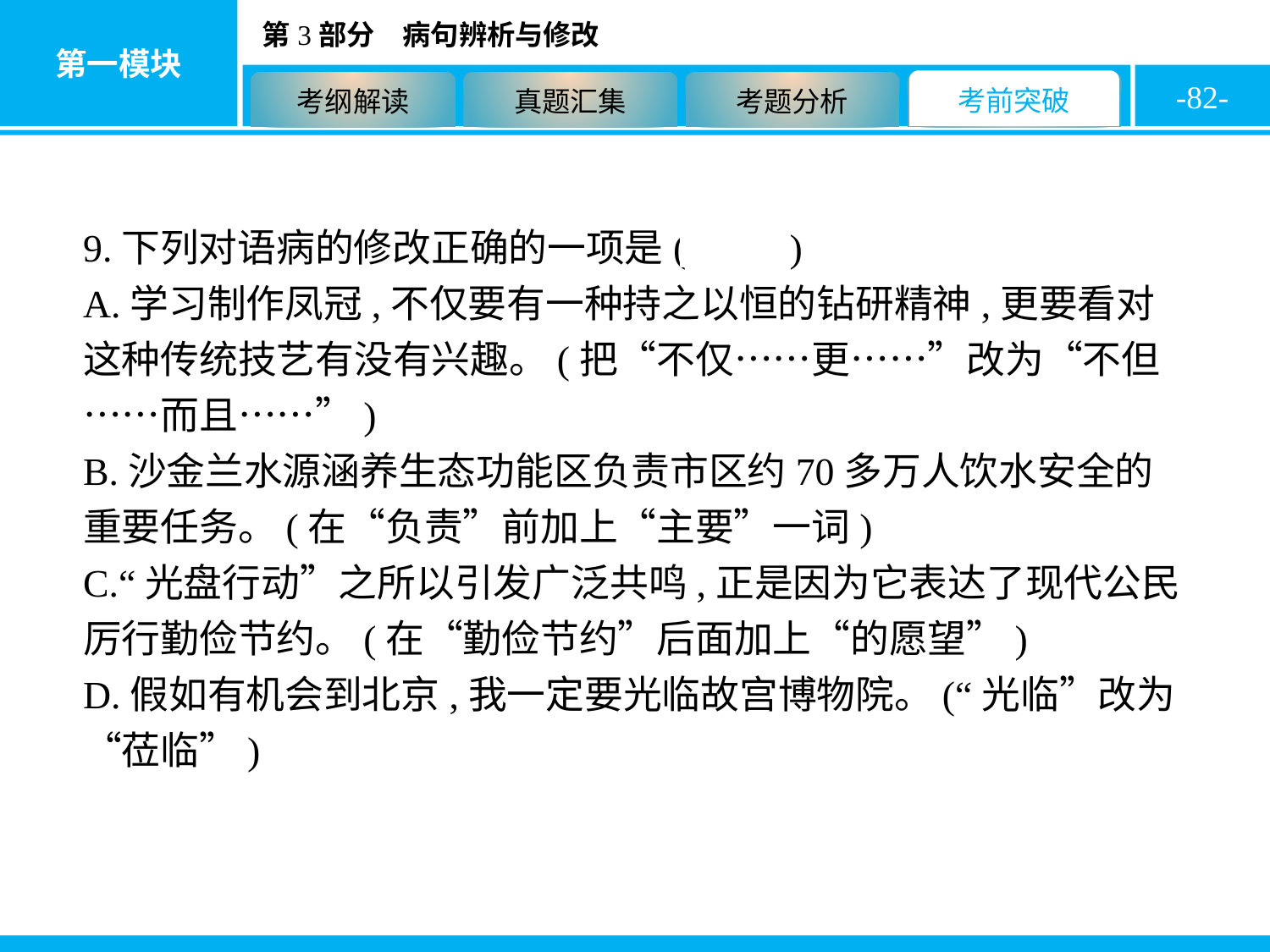

-82-
9.下列对语病的修改正确的一项是(    C    )
A.学习制作凤冠,不仅要有一种持之以恒的钻研精神,更要看对这种传统技艺有没有兴趣。(把“不仅……更……”改为“不但……而且……”)
B.沙金兰水源涵养生态功能区负责市区约70多万人饮水安全的重要任务。(在“负责”前加上“主要”一词)
C.“光盘行动”之所以引发广泛共鸣,正是因为它表达了现代公民厉行勤俭节约。(在“勤俭节约”后面加上“的愿望”)
D.假如有机会到北京,我一定要光临故宫博物院。(“光临”改为“莅临”)